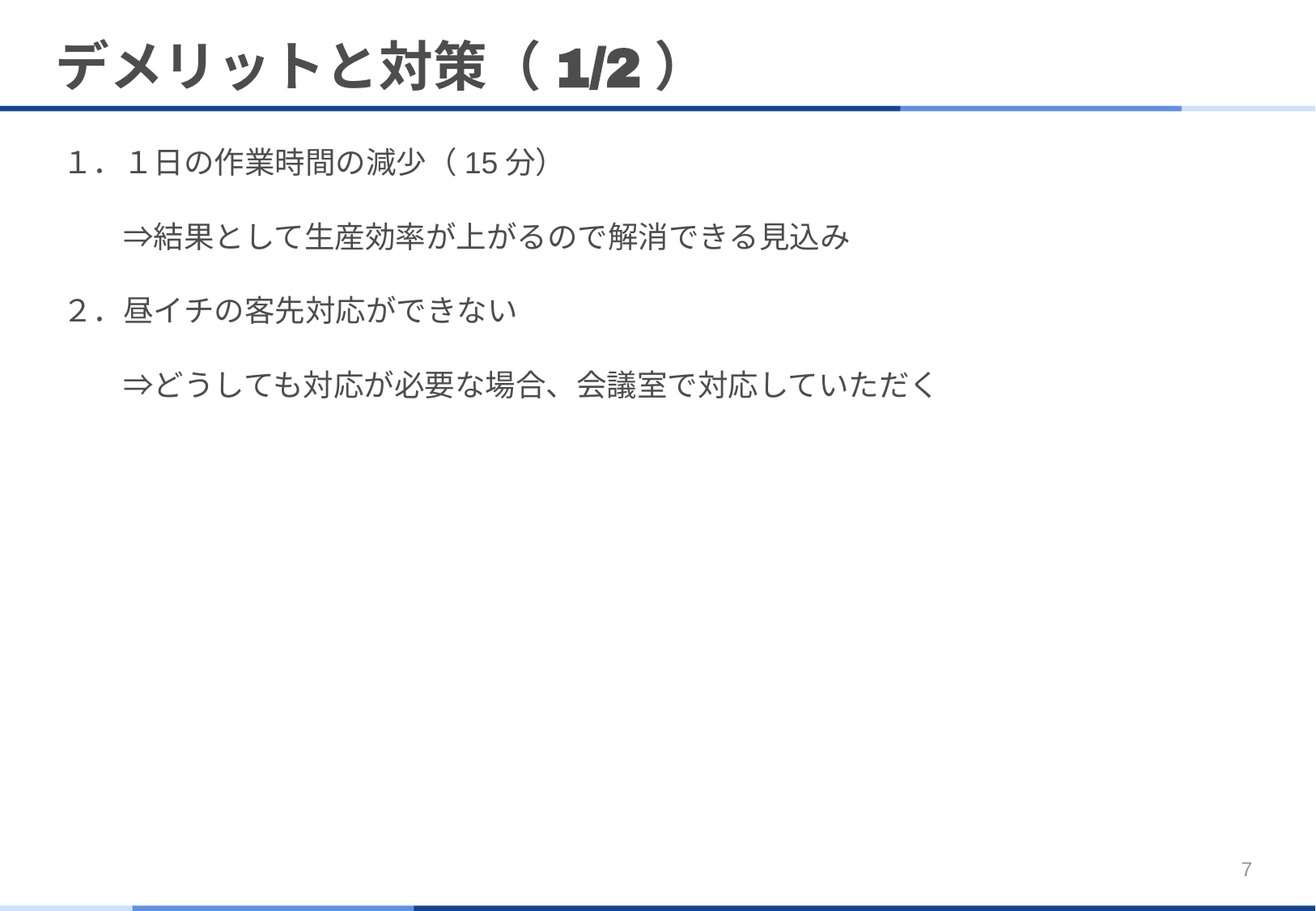

# デメリットと対策（1/2）
１．１日の作業時間の減少（15分）
　　⇒結果として生産効率が上がるので解消できる見込み
２．昼イチの客先対応ができない
　　⇒どうしても対応が必要な場合、会議室で対応していただく
7